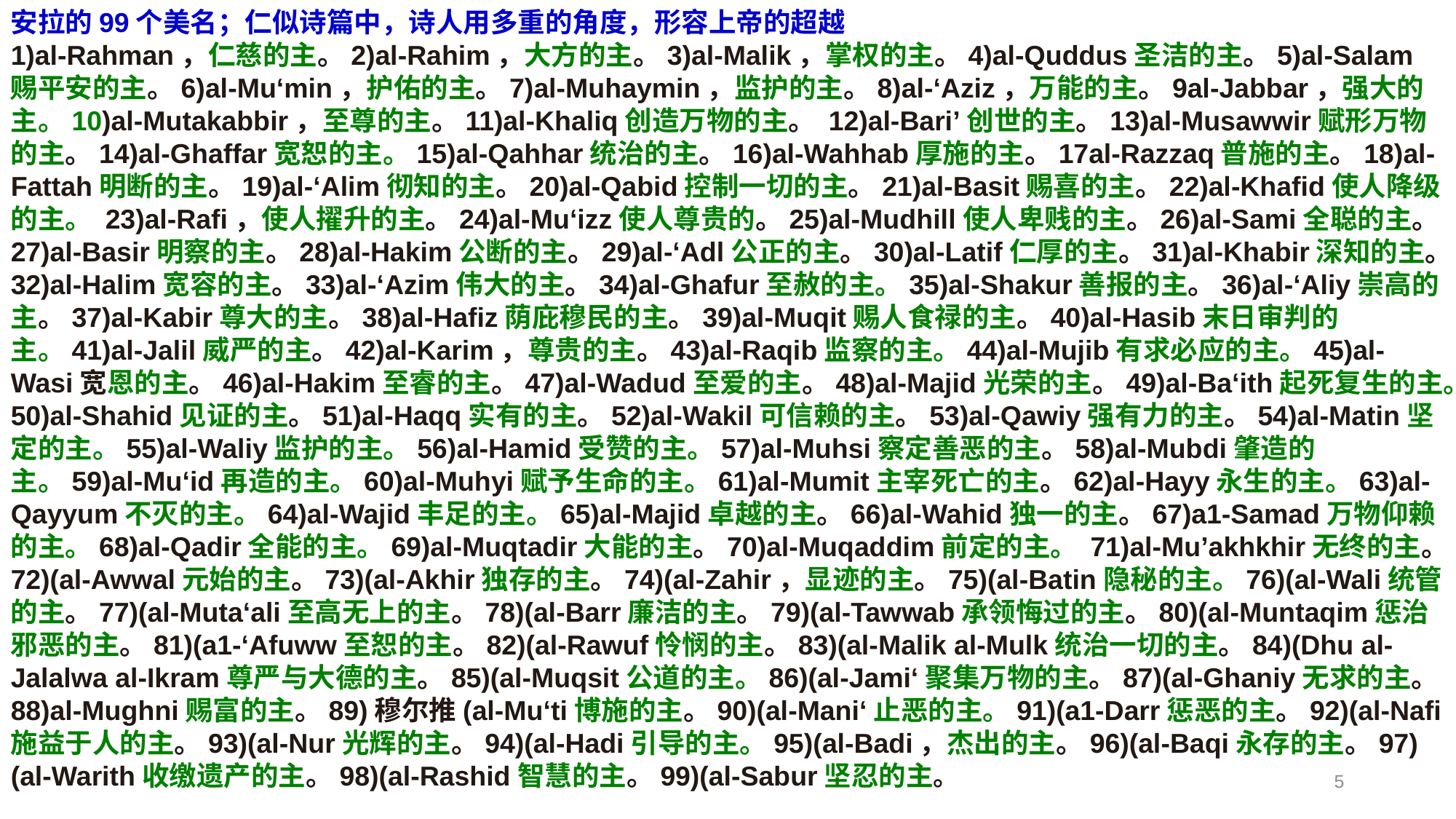

安拉的99个美名；仁似诗篇中，诗人用多重的角度，形容上帝的超越                                                                                       1)al-Rahman，仁慈的主。2)al-Rahim，大方的主。3)al-Malik，掌权的主。4)al-Quddus圣洁的主。5)al-Salam赐平安的主。6)al-Mu‘min，护佑的主。7)al-Muhaymin，监护的主。8)al-‘Aziz，万能的主。9al-Jabbar，强大的主。10)al-Mutakabbir，至尊的主。11)al-Khaliq创造万物的主。 12)al-Bari’创世的主。13)al-Musawwir赋形万物的主。14)al-Ghaffar宽恕的主。15)al-Qahhar统治的主。16)al-Wahhab厚施的主。17al-Razzaq普施的主。18)al-Fattah明断的主。19)al-‘Alim彻知的主。20)al-Qabid控制一切的主。21)al-Basit赐喜的主。22)al-Khafid使人降级的主。 23)al-Rafi，使人擢升的主。24)al-Mu‘izz使人尊贵的。25)al-Mudhill使人卑贱的主。26)al-Sami全聪的主。27)al-Basir明察的主。28)al-Hakim公断的主。29)al-‘Adl公正的主。30)al-Latif仁厚的主。31)al-Khabir深知的主。32)al-Halim宽容的主。33)al-‘Azim伟大的主。34)al-Ghafur至赦的主。35)al-Shakur善报的主。36)al-‘Aliy崇高的主。37)al-Kabir尊大的主。38)al-Hafiz荫庇穆民的主。39)al-Muqit赐人食禄的主。40)al-Hasib末日审判的主。41)al-Jalil威严的主。42)al-Karim，尊贵的主。43)al-Raqib监察的主。44)al-Mujib有求必应的主。45)al-Wasi宽恩的主。46)al-Hakim至睿的主。47)al-Wadud至爱的主。48)al-Majid光荣的主。49)al-Ba‘ith起死复生的主。50)al-Shahid见证的主。51)al-Haqq实有的主。52)al-Wakil可信赖的主。53)al-Qawiy强有力的主。54)al-Matin坚定的主。55)al-Waliy监护的主。56)al-Hamid受赞的主。57)al-Muhsi察定善恶的主。58)al-Mubdi肇造的主。59)al-Mu‘id再造的主。60)al-Muhyi赋予生命的主。61)al-Mumit主宰死亡的主。62)al-Hayy永生的主。63)al-Qayyum不灭的主。64)al-Wajid丰足的主。65)al-Majid卓越的主。66)al-Wahid独一的主。67)a1-Samad万物仰赖的主。68)al-Qadir全能的主。69)al-Muqtadir大能的主。70)al-Muqaddim前定的主。 71)al-Mu’akhkhir无终的主。72)(al-Awwal元始的主。73)(al-Akhir独存的主。74)(al-Zahir，显迹的主。75)(al-Batin隐秘的主。76)(al-Wali统管的主。77)(al-Muta‘ali至高无上的主。78)(al-Barr廉洁的主。79)(al-Tawwab承领悔过的主。80)(al-Muntaqim惩治邪恶的主。81)(a1-‘Afuww至恕的主。82)(al-Rawuf怜悯的主。83)(al-Malik al-Mulk统治一切的主。84)(Dhu al-Jalalwa al-Ikram尊严与大德的主。85)(al-Muqsit公道的主。86)(al-Jami‘聚集万物的主。87)(al-Ghaniy无求的主。88)al-Mughni赐富的主。89)穆尔推(al-Mu‘ti博施的主。90)(al-Mani‘止恶的主。91)(a1-Darr惩恶的主。92)(al-Nafi施益于人的主。93)(al-Nur光辉的主。94)(al-Hadi引导的主。95)(al-Badi，杰出的主。96)(al-Baqi永存的主。97)(al-Warith收缴遗产的主。98)(al-Rashid智慧的主。99)(al-Sabur坚忍的主。
5